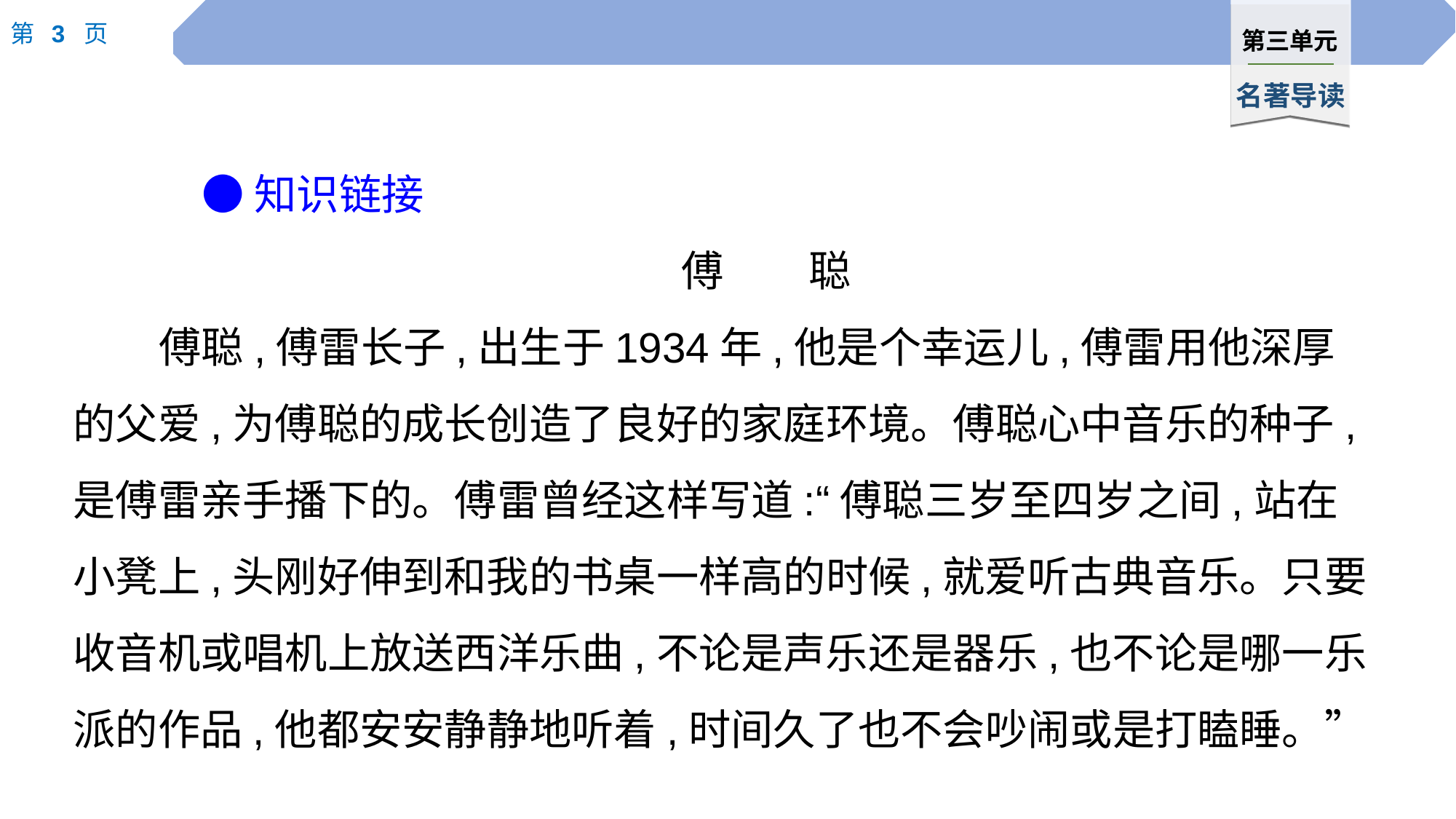

●知识链接
傅　　聪
傅聪,傅雷长子,出生于1934年,他是个幸运儿,傅雷用他深厚的父爱,为傅聪的成长创造了良好的家庭环境。傅聪心中音乐的种子,是傅雷亲手播下的。傅雷曾经这样写道:“傅聪三岁至四岁之间,站在小凳上,头刚好伸到和我的书桌一样高的时候,就爱听古典音乐。只要收音机或唱机上放送西洋乐曲,不论是声乐还是器乐,也不论是哪一乐派的作品,他都安安静静地听着,时间久了也不会吵闹或是打瞌睡。”